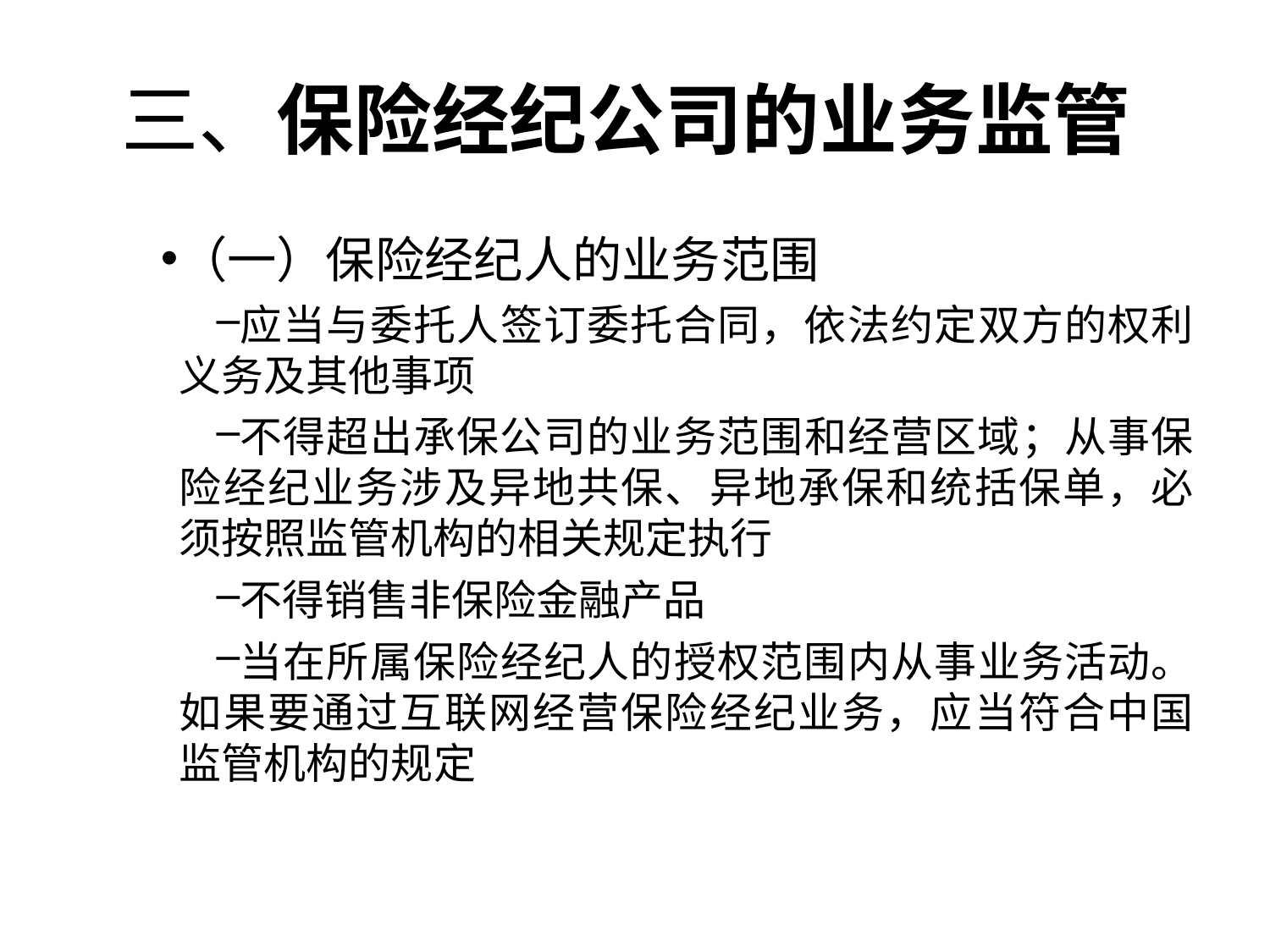

# 三、保险经纪公司的业务监管
（一）保险经纪人的业务范围
应当与委托人签订委托合同，依法约定双方的权利义务及其他事项
不得超出承保公司的业务范围和经营区域；从事保险经纪业务涉及异地共保、异地承保和统括保单，必须按照监管机构的相关规定执行
不得销售非保险金融产品
当在所属保险经纪人的授权范围内从事业务活动。如果要通过互联网经营保险经纪业务，应当符合中国监管机构的规定